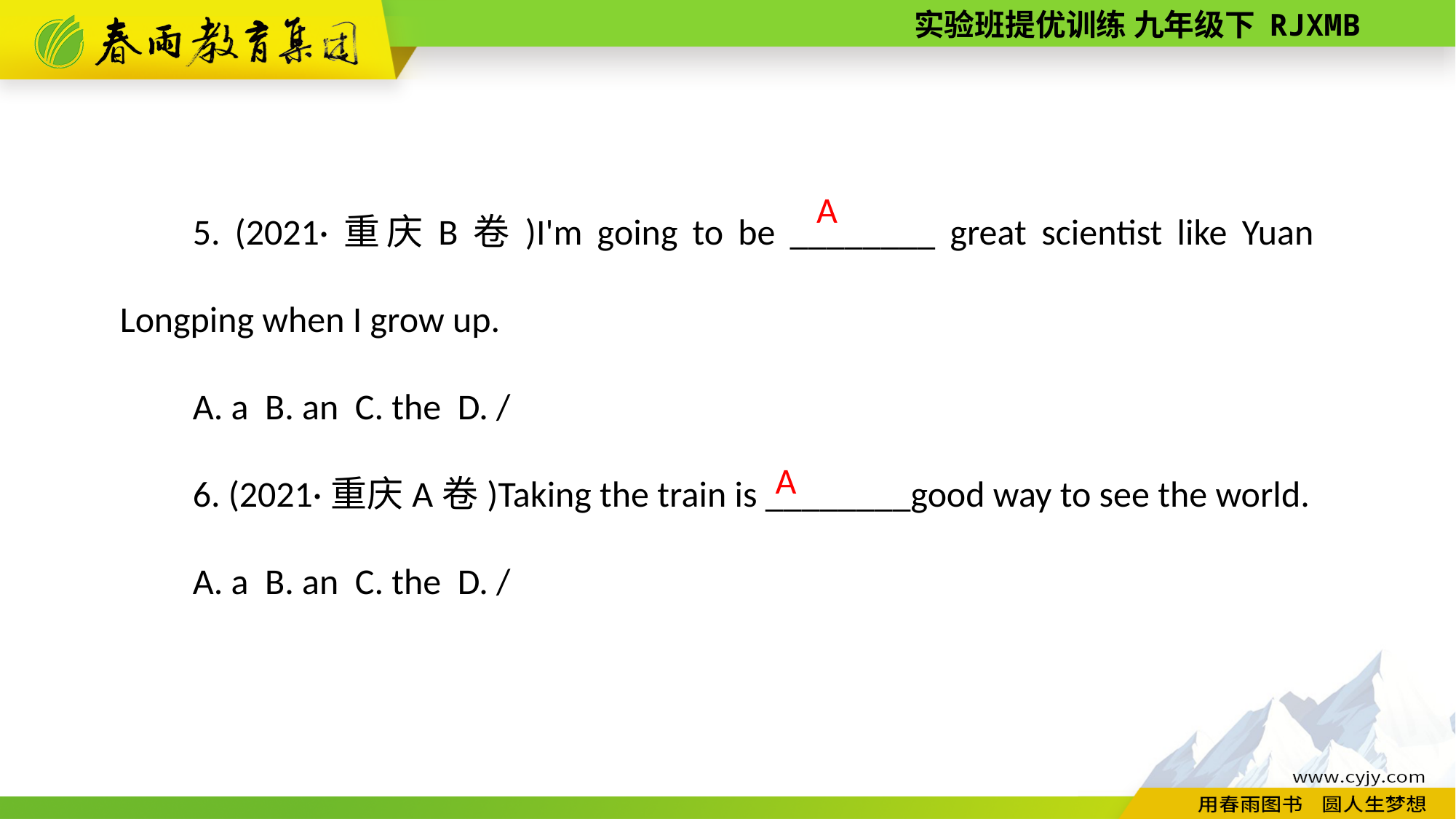

5. (2021·重庆B卷)I'm going to be ________ great scientist like Yuan Longping when I grow up.
A. a  B. an  C. the  D. /
6. (2021·重庆A卷)Taking the train is ________good way to see the world.
A. a  B. an  C. the  D. /
A
A